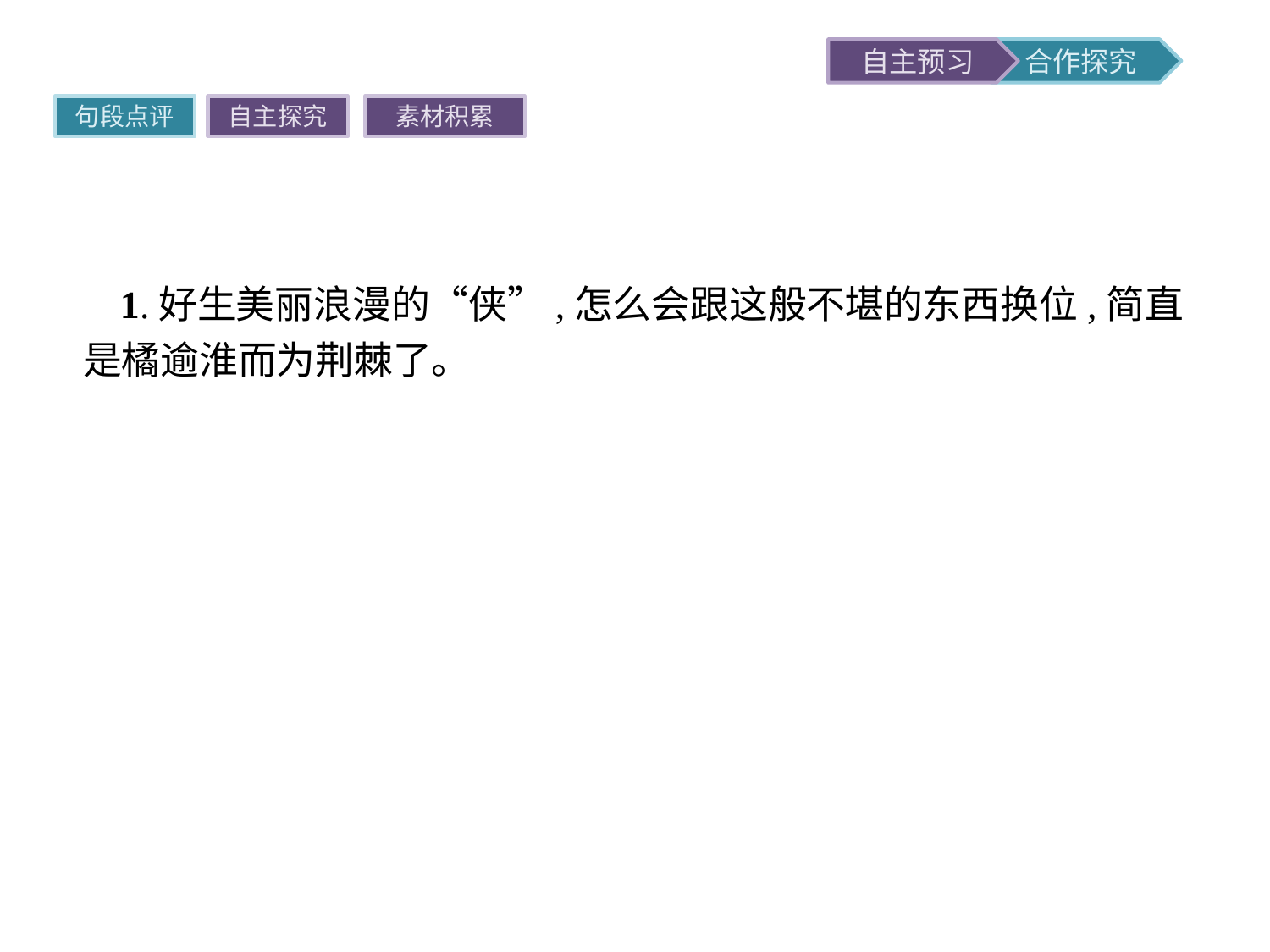

句段点评
自主探究
素材积累
1.好生美丽浪漫的“侠”,怎么会跟这般不堪的东西换位,简直是橘逾淮而为荆棘了。
点评“侠”在中文里令人想到的是行侠仗义,多么美好的名字啊,确实是“美丽浪漫”的,可是一到了英语中却成了“粪便”。发生变化属于正常,可是没有想到竟然会发生如此大的变化。这不能不让人郁闷,人们常说“橘逾淮而为枳”,可是这不是为“枳”,简直是为“荆棘”了。作者在此运用了仿写的手法,仿“橘逾淮而为枳”新造一个“橘逾淮而为荆棘”,准确地表达了老崔此时此刻的心情。